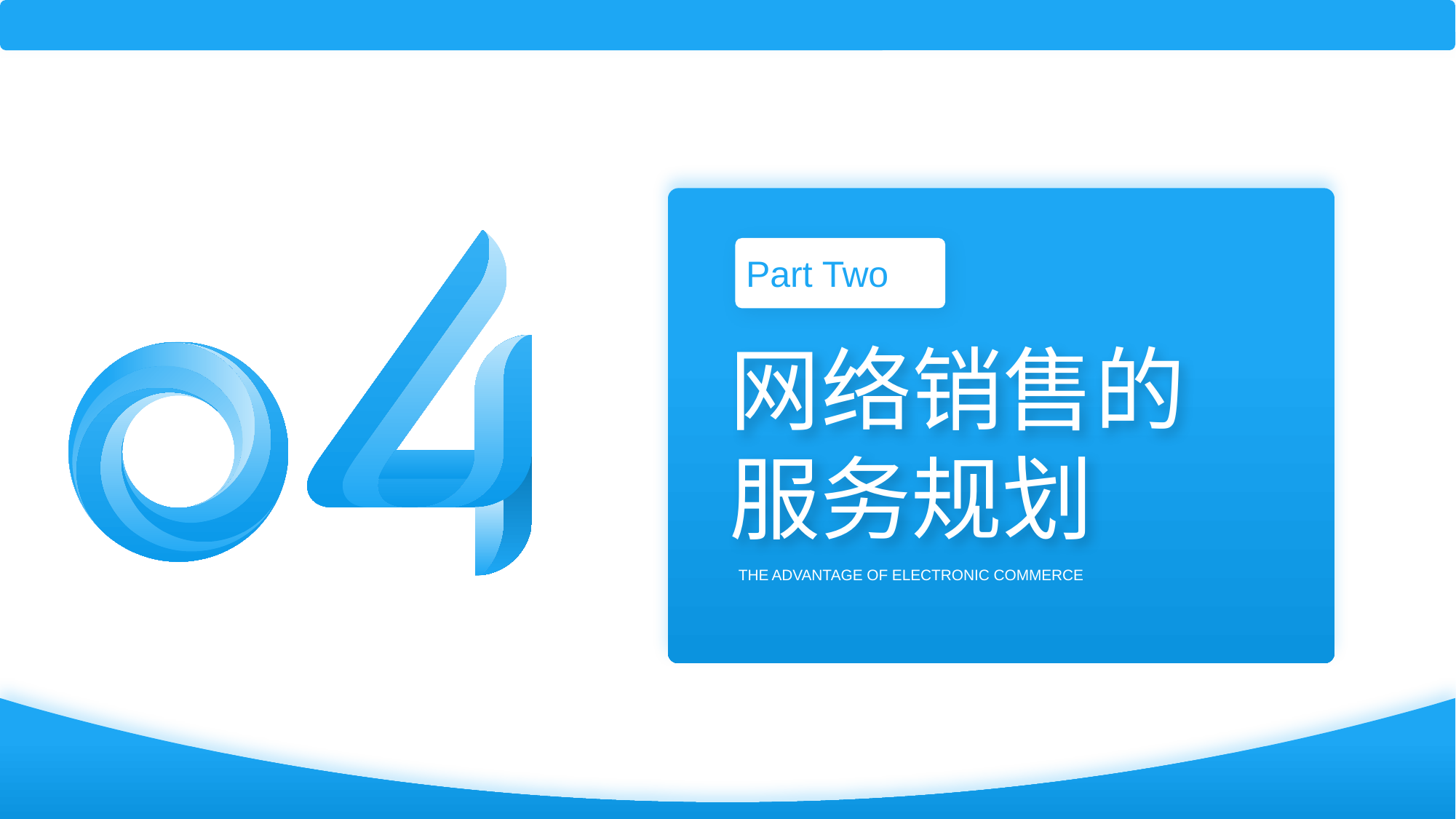

Part Two
网络销售的服务规划
THE ADVANTAGE OF ELECTRONIC COMMERCE